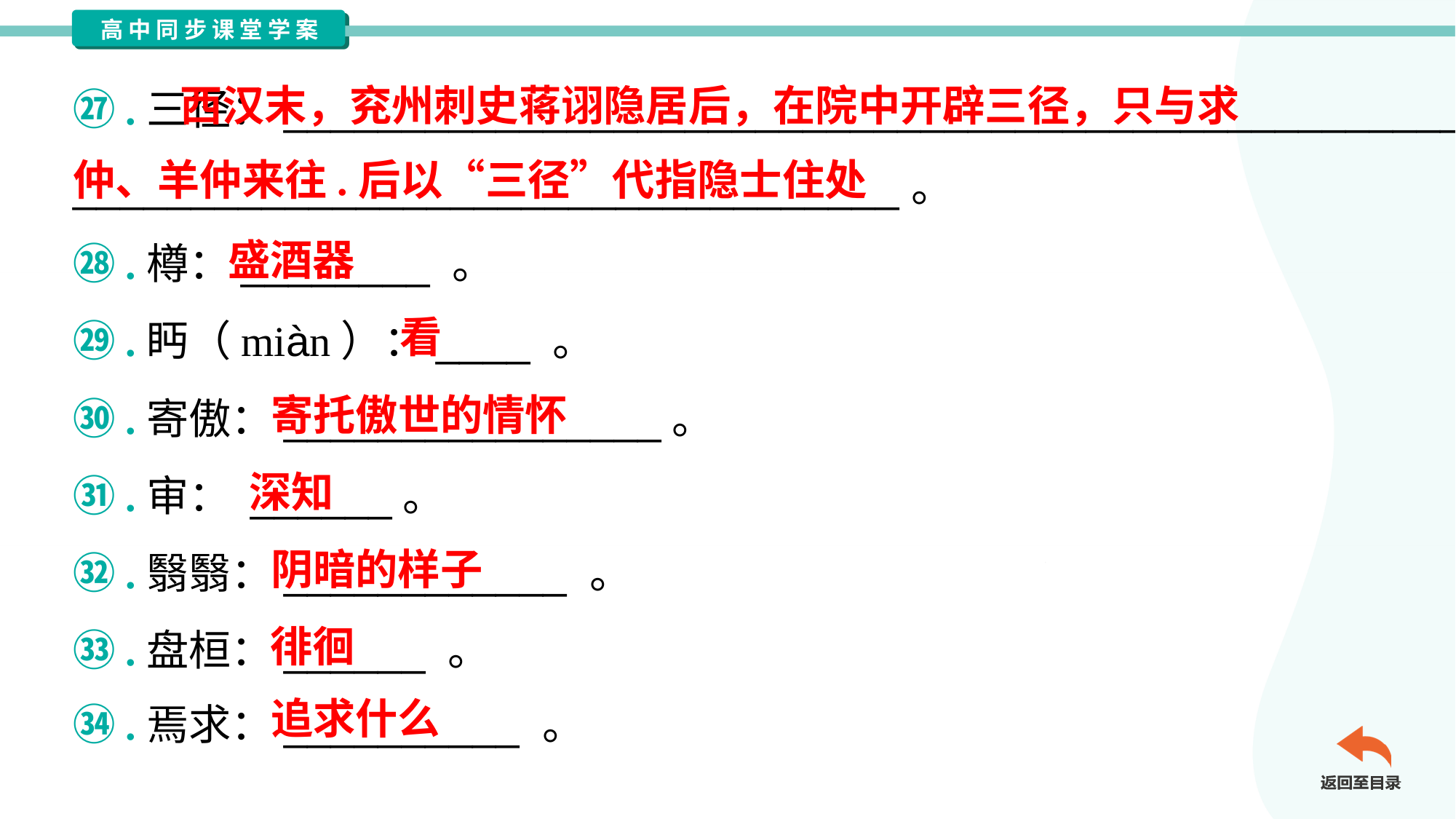

西汉末，兖州刺史蒋诩隐居后，在院中开辟三径，只与求
仲、羊仲来往.后以“三径”代指隐士住处
㉗.三径：_____________________________________________________
___________________________________。
㉘.樽：________ 。
㉙.眄（miàn）：____ 。
㉚.寄傲：________________。
㉛.审： ______。
㉜.翳翳：____________ 。
㉝.盘桓：______ 。
㉞.焉求：__________ 。
盛酒器
看
寄托傲世的情怀
深知
阴暗的样子
徘徊
追求什么